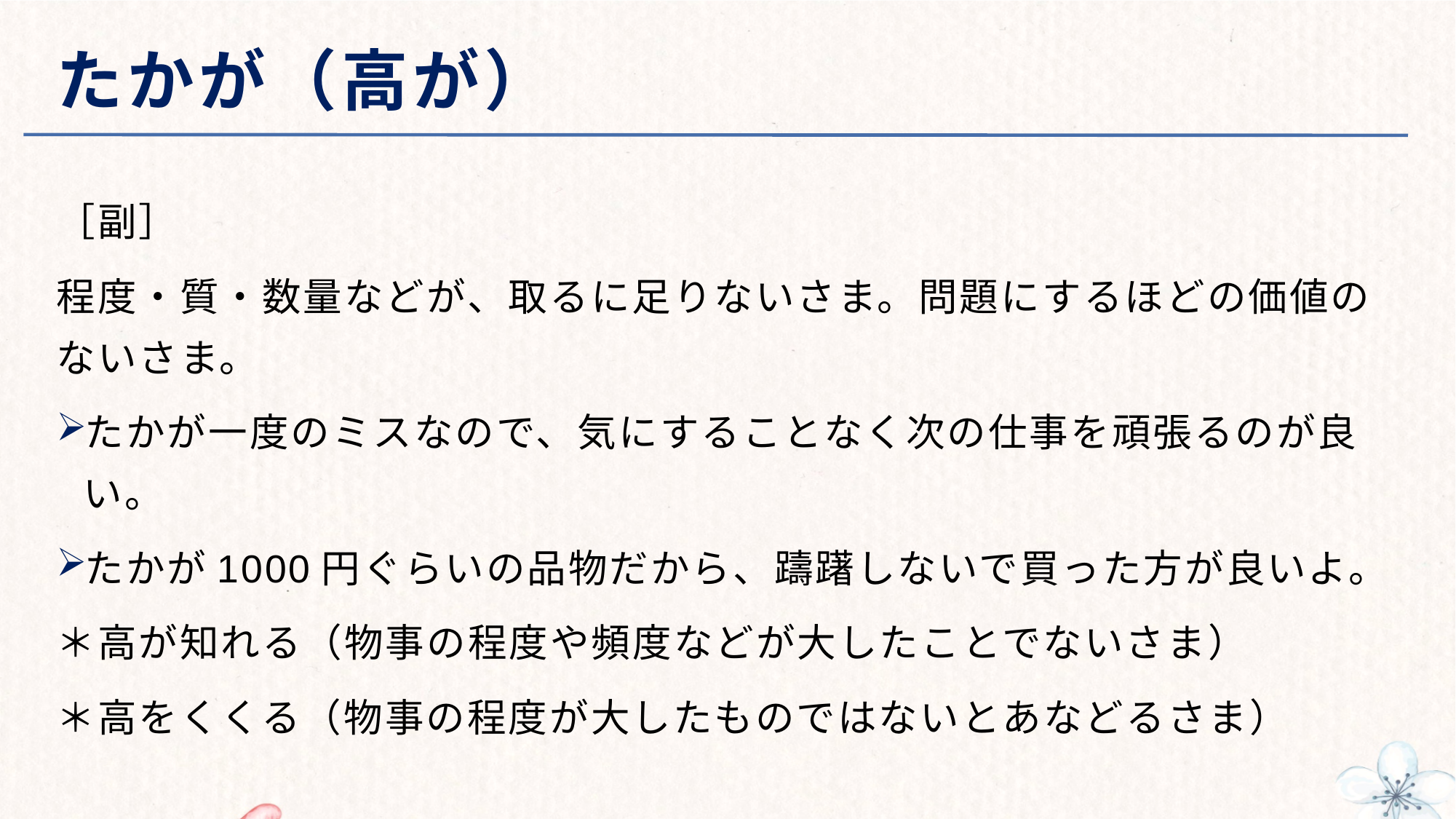

# たかが（高が）
［副］
程度・質・数量などが、取るに足りないさま。問題にするほどの価値のないさま。
たかが一度のミスなので、気にすることなく次の仕事を頑張るのが良い。
たかが1000円ぐらいの品物だから、躊躇しないで買った方が良いよ。
＊高が知れる（物事の程度や頻度などが大したことでないさま）
＊高をくくる（物事の程度が大したものではないとあなどるさま）